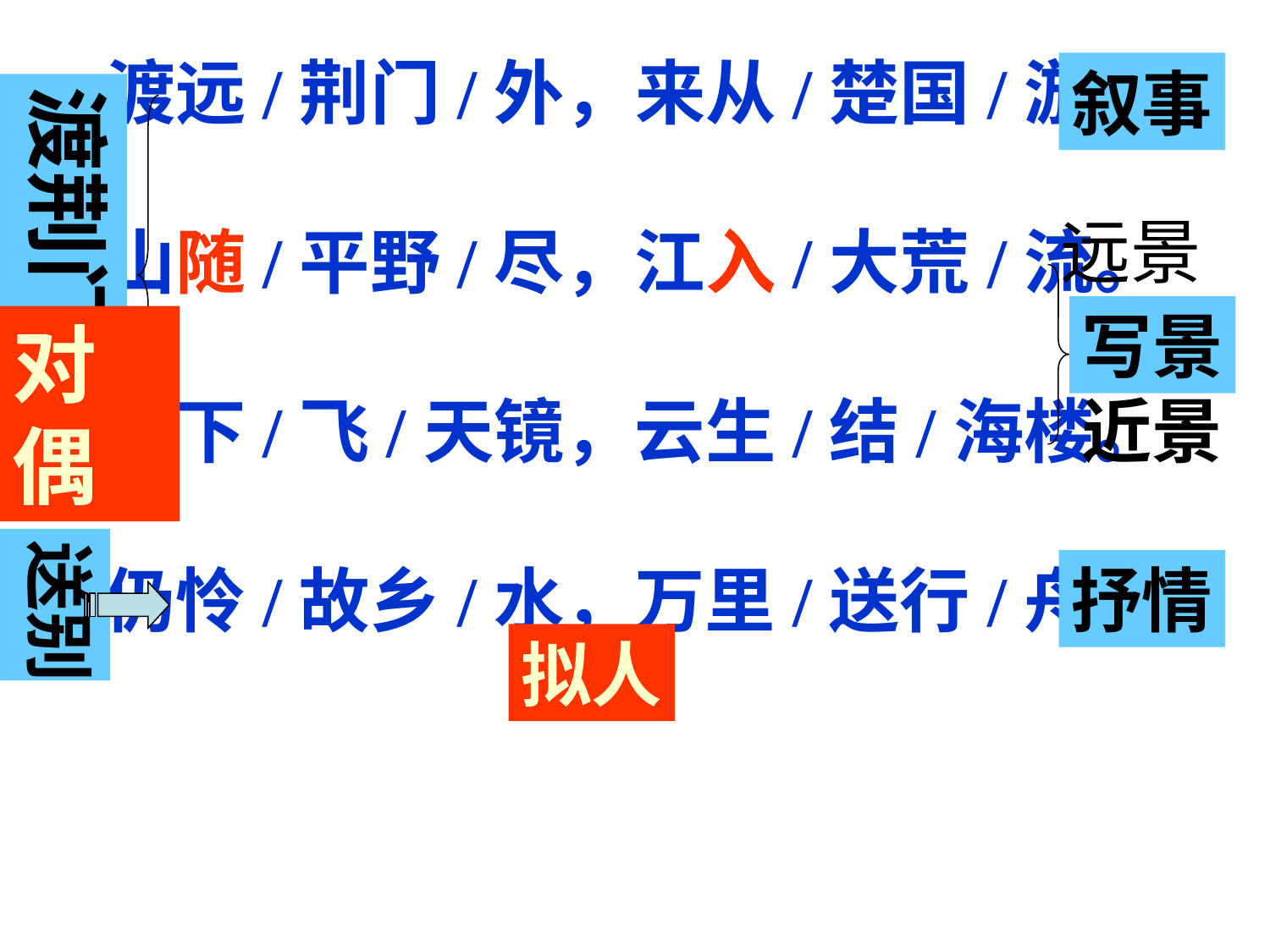

渡远/荆门/外，来从/楚国/游。
山随/平野/尽，江入/大荒/流。
月下/飞/天镜，云生/结/海楼。
仍怜/故乡/水，万里/送行/舟。
叙事
渡荆门

远景

写景
对偶
近景

送别
抒情

拟人